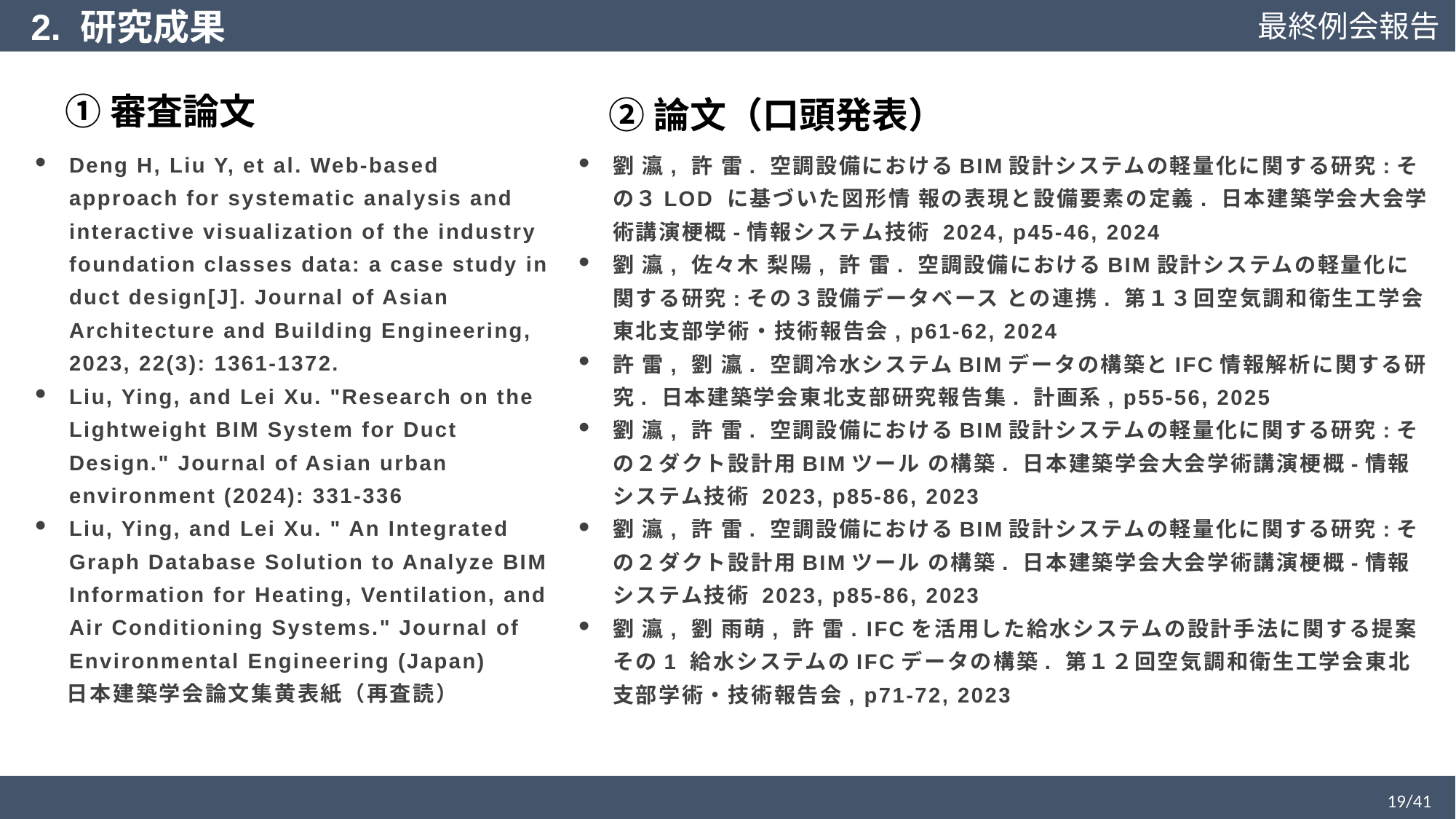

2. 研究成果
①審査論文
②論文（口頭発表）
Deng H, Liu Y, et al. Web-based approach for systematic analysis and interactive visualization of the industry foundation classes data: a case study in duct design[J]. Journal of Asian Architecture and Building Engineering, 2023, 22(3): 1361-1372.
Liu, Ying, and Lei Xu. "Research on the Lightweight BIM System for Duct Design." Journal of Asian urban environment (2024): 331-336
Liu, Ying, and Lei Xu. " An Integrated Graph Database Solution to Analyze BIM Information for Heating, Ventilation, and Air Conditioning Systems." Journal of Environmental Engineering (Japan)
    日本建築学会論文集黄表紙（再査読）
劉 瀛, 許 雷. 空調設備におけるBIM設計システムの軽量化に関する研究:その３LOD に基づいた図形情 報の表現と設備要素の定義. 日本建築学会大会学術講演梗概-情報システム技術 2024, p45-46, 2024
劉 瀛, 佐々木 梨陽, 許 雷. 空調設備におけるBIM設計システムの軽量化に関する研究:その３設備データベース との連携. 第１３回空気調和衛生工学会東北支部学術・技術報告会, p61-62, 2024
許 雷, 劉 瀛. 空調冷水システムBIMデータの構築とIFC情報解析に関する研究. 日本建築学会東北支部研究報告集. 計画系, p55-56, 2025
劉 瀛, 許 雷. 空調設備におけるBIM設計システムの軽量化に関する研究:その２ダクト設計用BIMツール の構築. 日本建築学会大会学術講演梗概-情報システム技術 2023, p85-86, 2023
劉 瀛, 許 雷. 空調設備におけるBIM設計システムの軽量化に関する研究:その２ダクト設計用BIMツール の構築. 日本建築学会大会学術講演梗概-情報システム技術 2023, p85-86, 2023
劉 瀛, 劉 雨萌, 許 雷. IFCを活用した給水システムの設計手法に関する提案 その1 給水システムのIFCデータの構築. 第１２回空気調和衛生工学会東北支部学術・技術報告会, p71-72, 2023